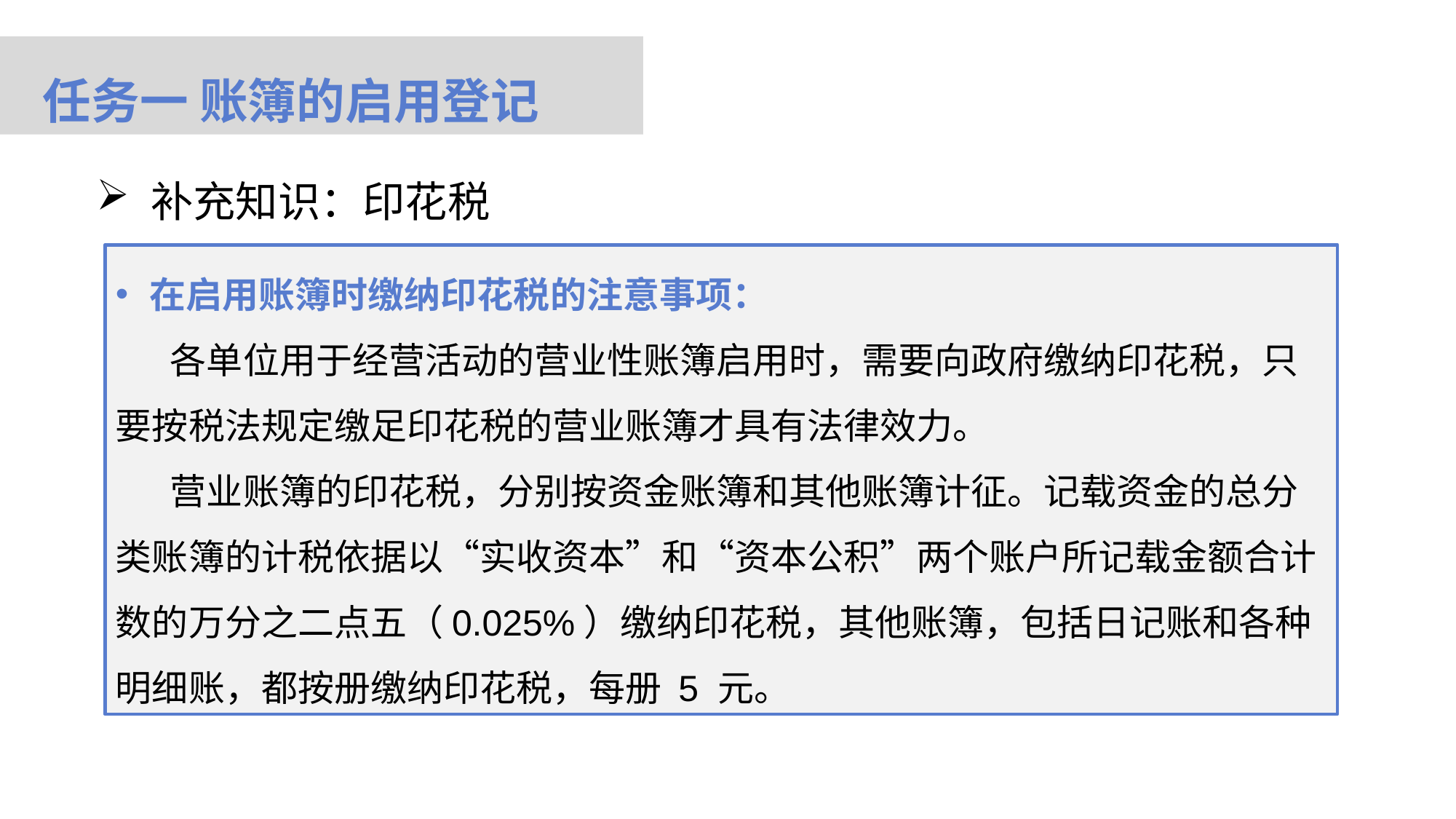

任务一 账簿的启用登记

补充知识：印花税
在启用账簿时缴纳印花税的注意事项：
各单位用于经营活动的营业性账簿启用时，需要向政府缴纳印花税，只要按税法规定缴足印花税的营业账簿才具有法律效力。
营业账簿的印花税，分别按资金账簿和其他账簿计征。记载资金的总分类账簿的计税依据以“实收资本”和“资本公积”两个账户所记载金额合计数的万分之二点五（0.025%）缴纳印花税，其他账簿，包括日记账和各种明细账，都按册缴纳印花税，每册 5 元。

8